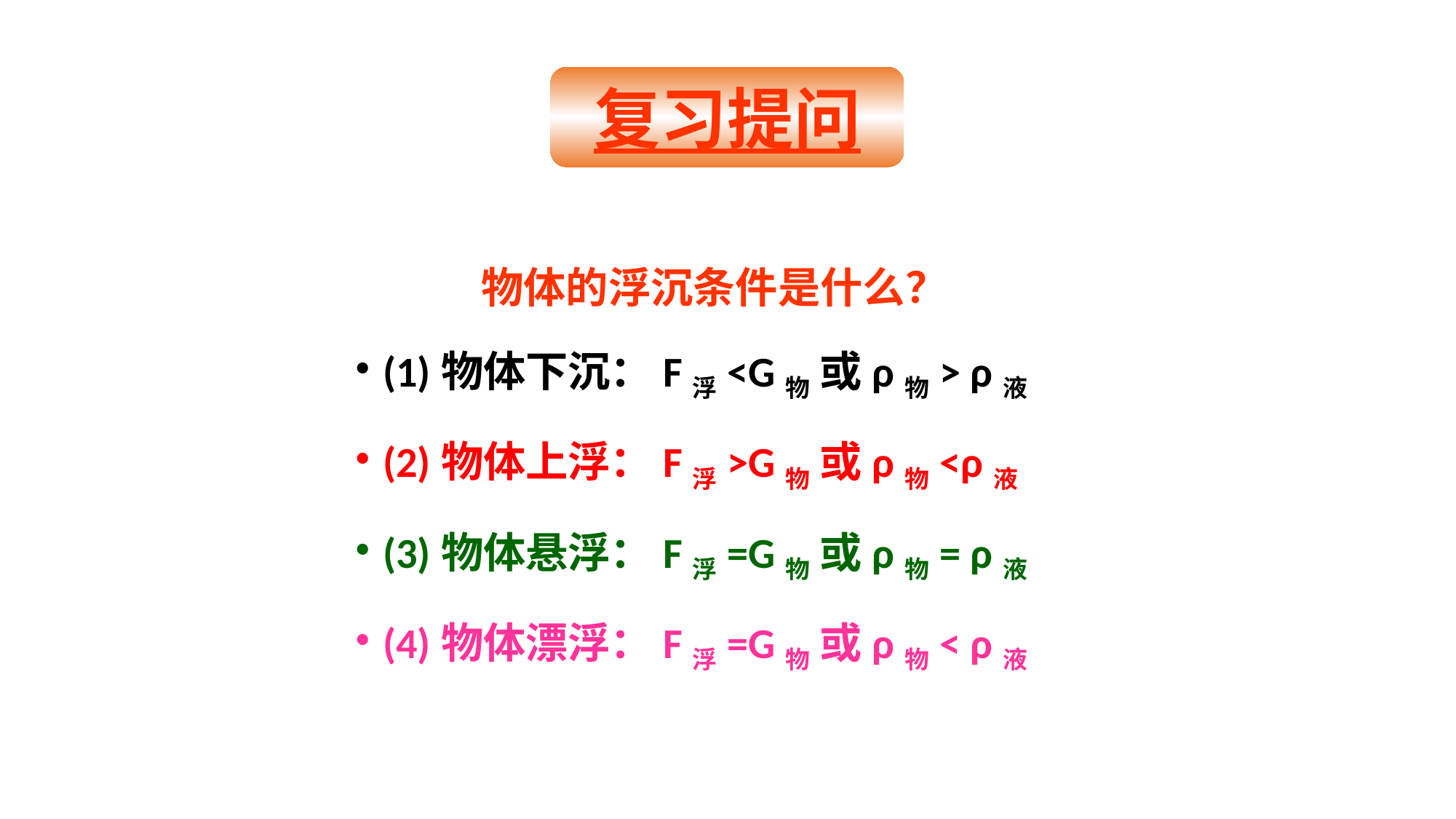

复习提问
            物体的浮沉条件是什么？
(1)物体下沉：F浮<G物 或ρ物> ρ液
(2)物体上浮：F浮>G物 或ρ物<ρ液
(3)物体悬浮：F浮=G物 或ρ物= ρ液
(4)物体漂浮：F浮=G物 或ρ物< ρ液